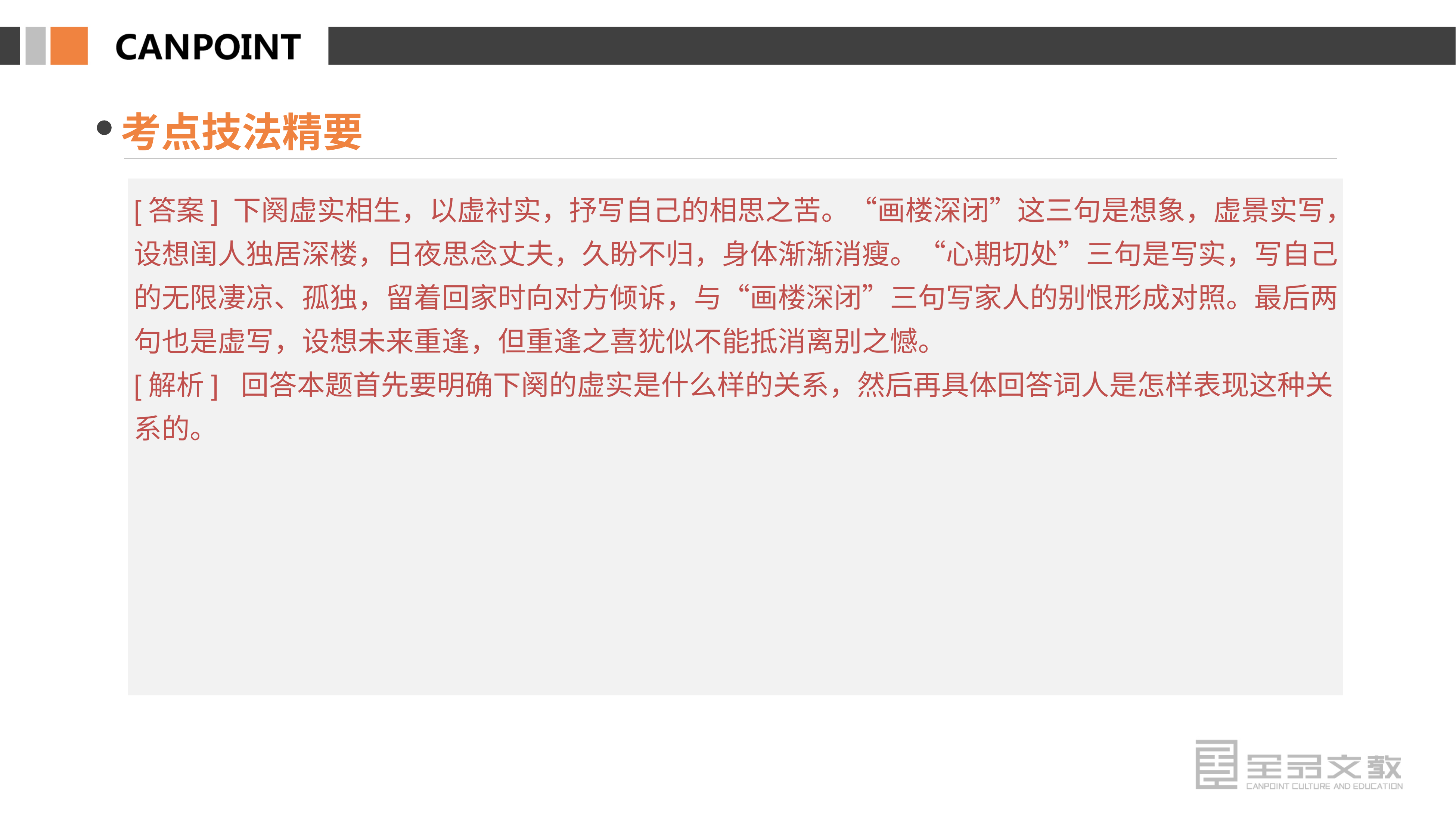

考点技法精要

[答案] 下阕虚实相生，以虚衬实，抒写自己的相思之苦。“画楼深闭”这三句是想象，虚景实写，设想闺人独居深楼，日夜思念丈夫，久盼不归，身体渐渐消瘦。“心期切处”三句是写实，写自己的无限凄凉、孤独，留着回家时向对方倾诉，与“画楼深闭”三句写家人的别恨形成对照。最后两句也是虚写，设想未来重逢，但重逢之喜犹似不能抵消离别之憾。
[解析]  回答本题首先要明确下阕的虚实是什么样的关系，然后再具体回答词人是怎样表现这种关系的。